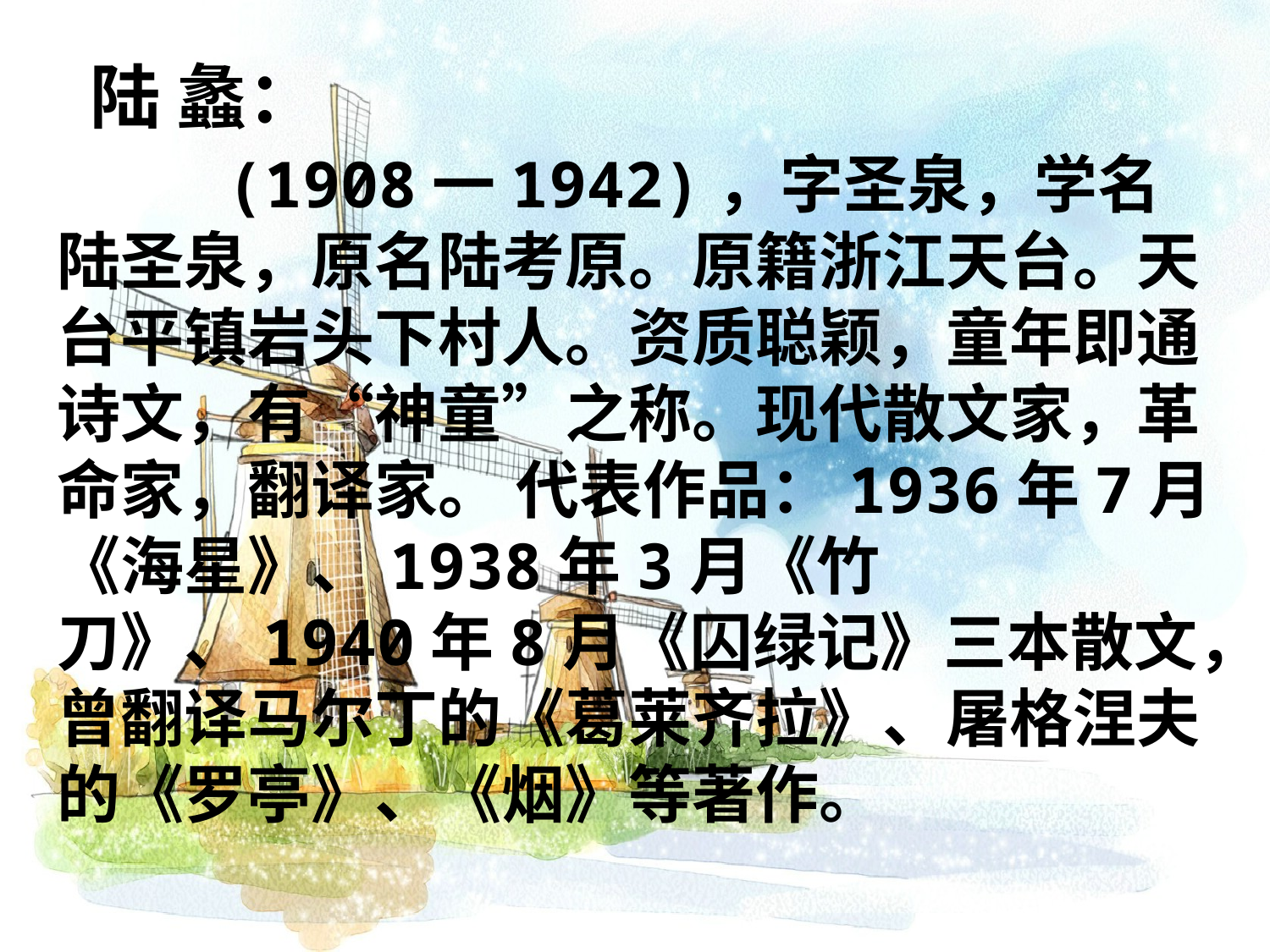

陆 蠡：
    (1908一1942)，字圣泉，学名陆圣泉，原名陆考原。原籍浙江天台。天台平镇岩头下村人。资质聪颖，童年即通诗文，有“神童”之称。现代散文家，革命家，翻译家。 代表作品：1936年7月《海星》、1938年3月《竹刀》、1940年8月《囚绿记》三本散文，曾翻译马尔丁的《葛莱齐拉》、屠格涅夫的《罗亭》、《烟》等著作。